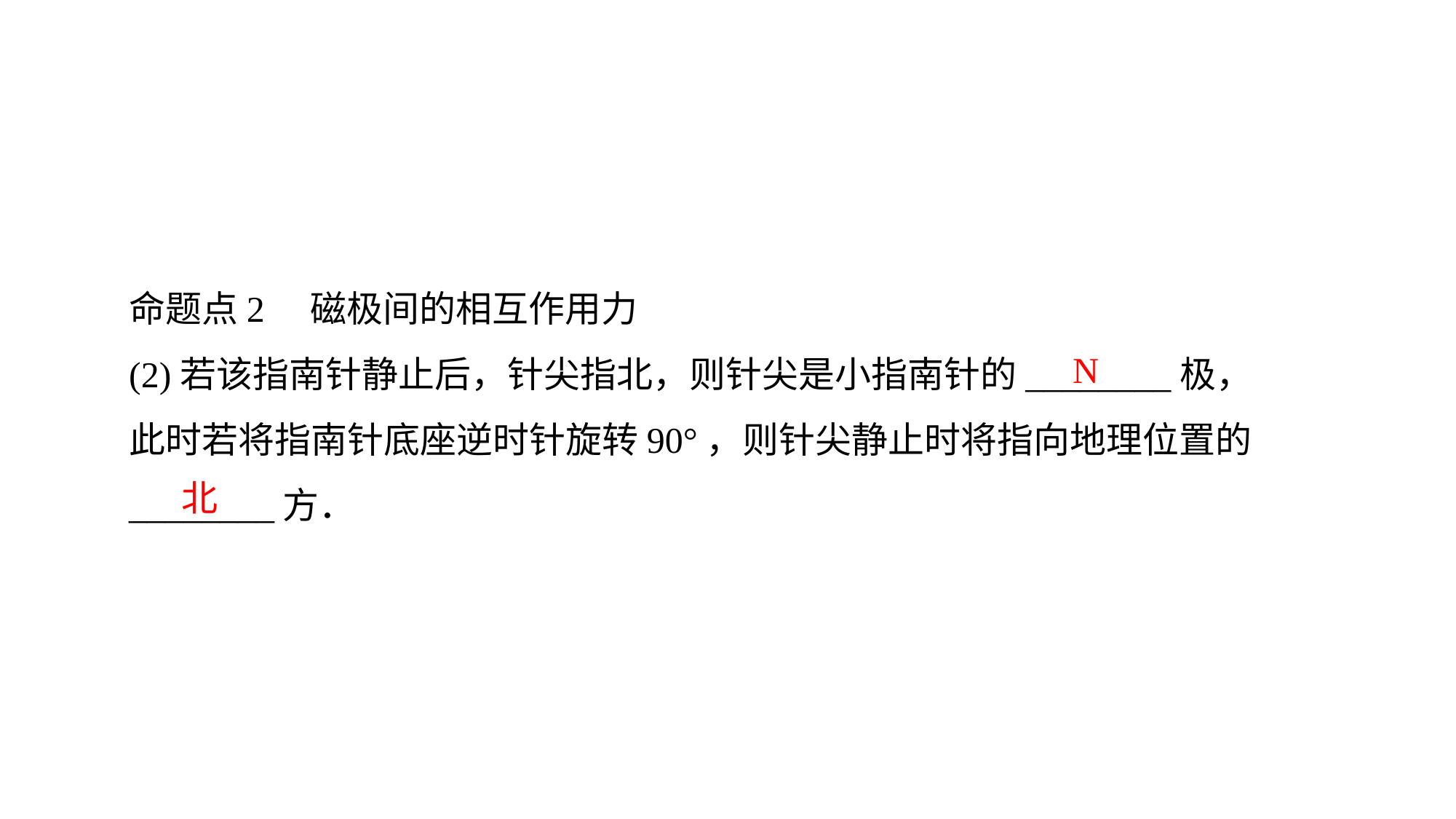

命题点2　磁极间的相互作用力
(2)若该指南针静止后，针尖指北，则针尖是小指南针的________极，此时若将指南针底座逆时针旋转90°，则针尖静止时将指向地理位置的________方．
N
北